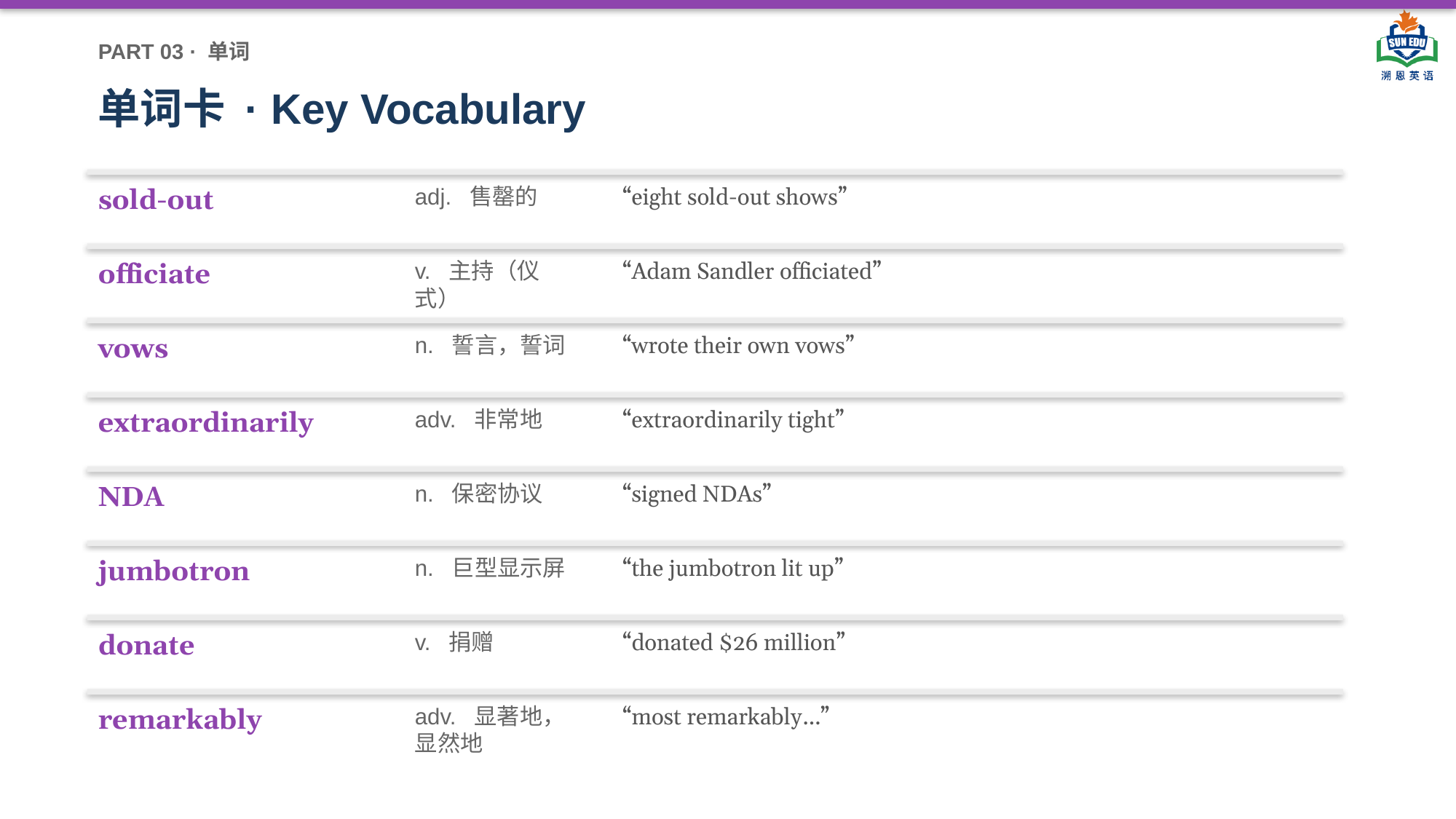

PART 03 · 单词
单词卡 · Key Vocabulary

sold-out
adj.  售罄的
“eight sold-out shows”

officiate
v.  主持（仪式）
“Adam Sandler officiated”

vows
n.  誓言，誓词
“wrote their own vows”

extraordinarily
adv.  非常地
“extraordinarily tight”

NDA
n.  保密协议
“signed NDAs”

jumbotron
n.  巨型显示屏
“the jumbotron lit up”

donate
v.  捐赠
“donated $26 million”

remarkably
adv.  显著地，显然地
“most remarkably…”